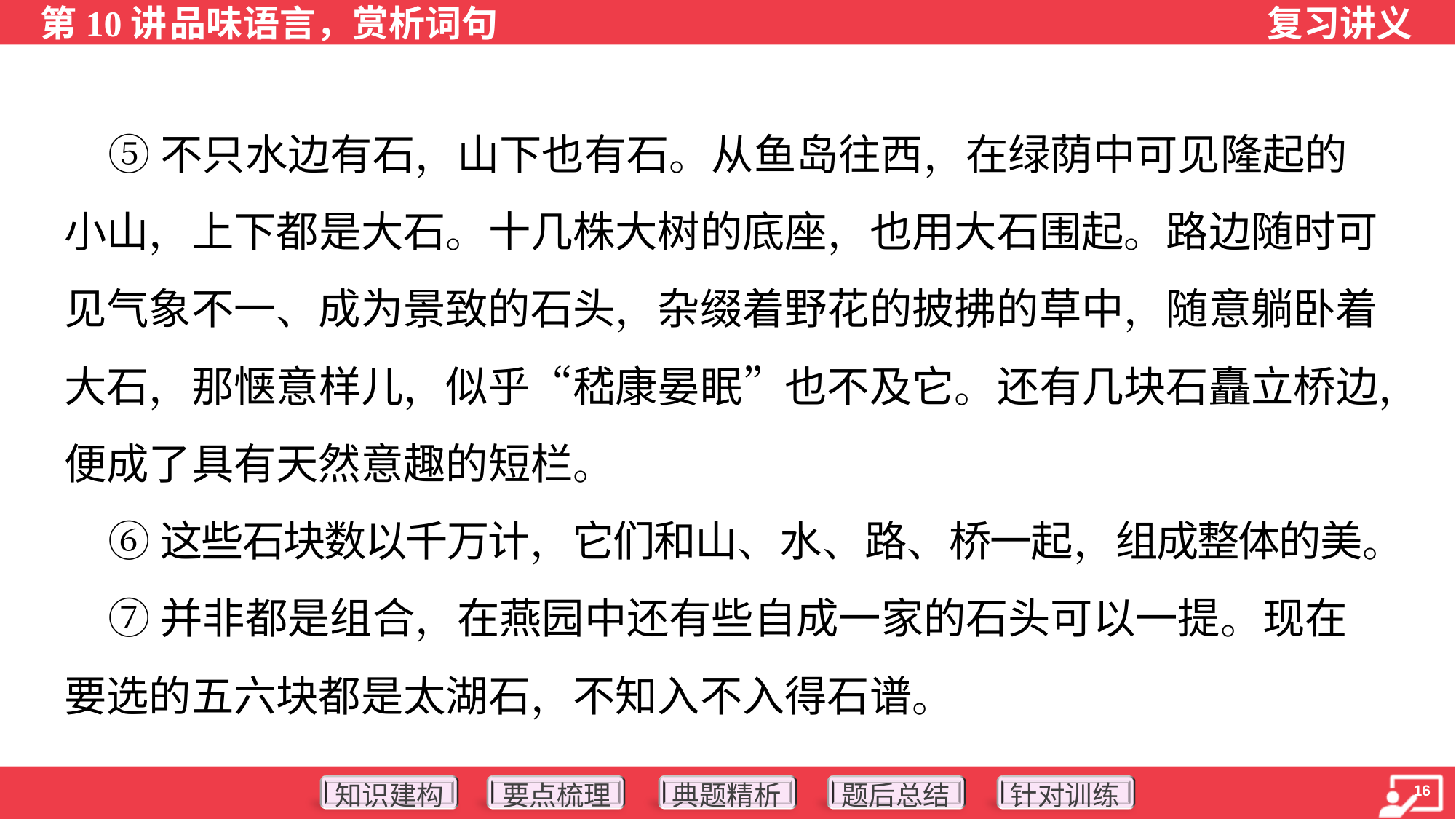

⑤不只水边有石，山下也有石。从鱼岛往西，在绿荫中可见隆起的
小山，上下都是大石。十几株大树的底座，也用大石围起。路边随时可
见气象不一、成为景致的石头，杂缀着野花的披拂的草中，随意躺卧着
大石，那惬意样儿，似乎“嵇康晏眠”也不及它。还有几块石矗立桥边，
便成了具有天然意趣的短栏。
    ⑥这些石块数以千万计，它们和山、水、路、桥一起，组成整体的美。
    ⑦并非都是组合，在燕园中还有些自成一家的石头可以一提。现在
要选的五六块都是太湖石，不知入不入得石谱。